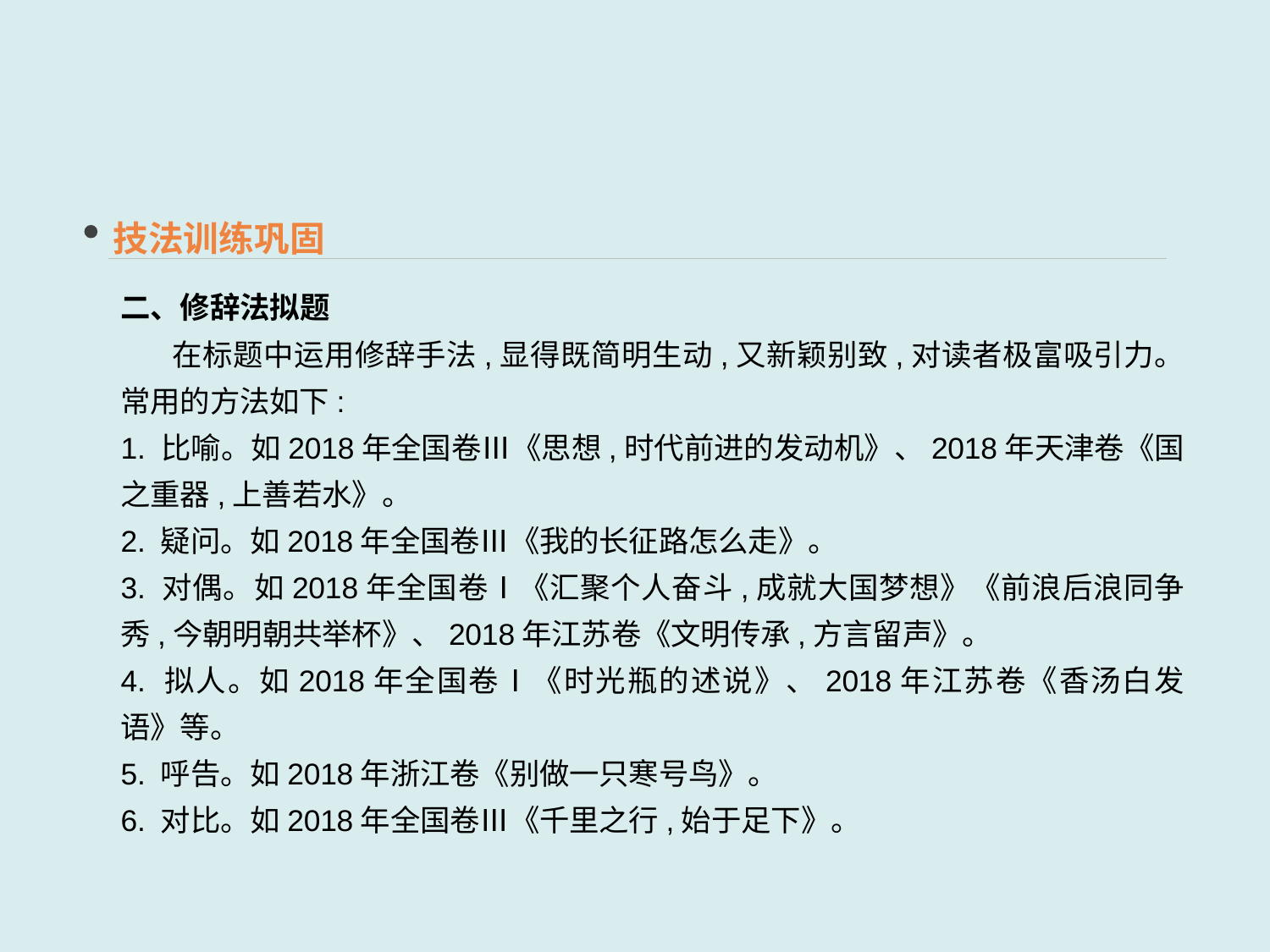

技法训练巩固

二、修辞法拟题
      在标题中运用修辞手法,显得既简明生动,又新颖别致,对读者极富吸引力。常用的方法如下:
1. 比喻。如2018年全国卷Ⅲ《思想,时代前进的发动机》、2018年天津卷《国之重器,上善若水》。
2. 疑问。如2018年全国卷Ⅲ《我的长征路怎么走》。
3. 对偶。如2018年全国卷Ⅰ《汇聚个人奋斗,成就大国梦想》《前浪后浪同争秀,今朝明朝共举杯》、2018年江苏卷《文明传承,方言留声》。
4. 拟人。如2018年全国卷Ⅰ《时光瓶的述说》、2018年江苏卷《香汤白发语》等。
5. 呼告。如2018年浙江卷《别做一只寒号鸟》。
6. 对比。如2018年全国卷Ⅲ《千里之行,始于足下》。